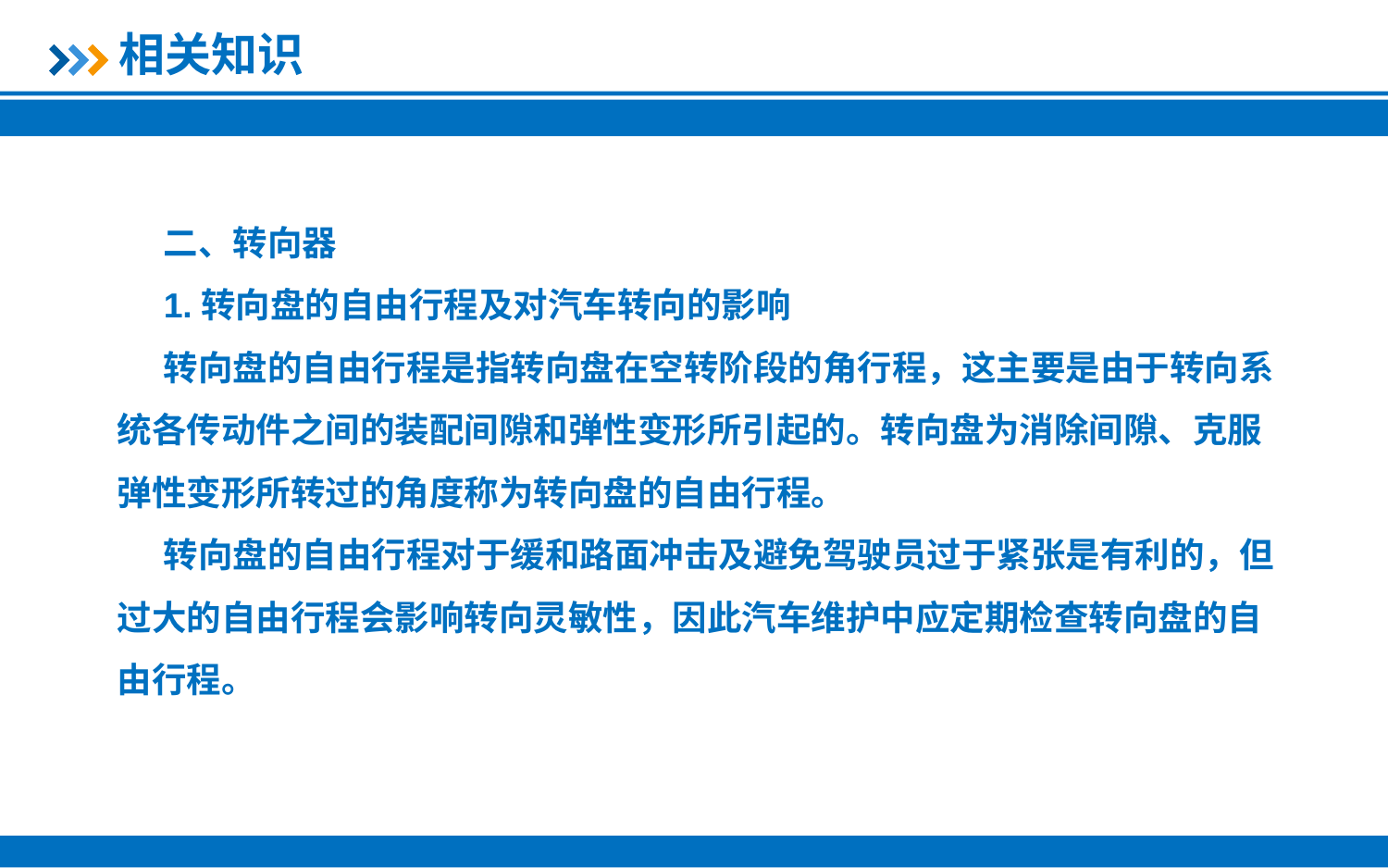

相关知识
二、转向器
1.转向盘的自由行程及对汽车转向的影响
转向盘的自由行程是指转向盘在空转阶段的角行程，这主要是由于转向系统各传动件之间的装配间隙和弹性变形所引起的。转向盘为消除间隙、克服弹性变形所转过的角度称为转向盘的自由行程。
转向盘的自由行程对于缓和路面冲击及避免驾驶员过于紧张是有利的，但过大的自由行程会影响转向灵敏性，因此汽车维护中应定期检查转向盘的自由行程。